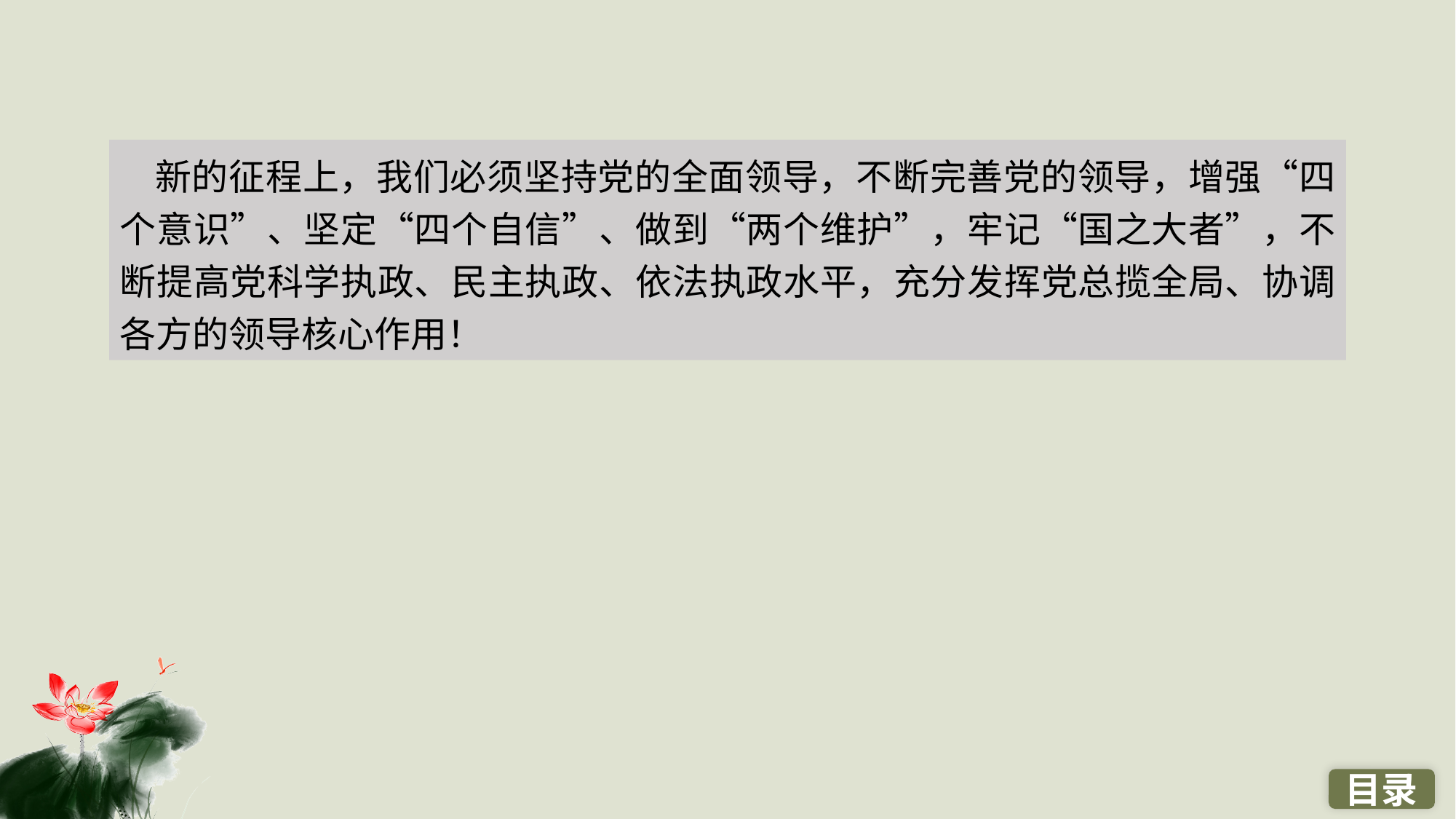

新的征程上，我们必须坚持党的全面领导，不断完善党的领导，增强“四个意识”、坚定“四个自信”、做到“两个维护”，牢记“国之大者”，不断提高党科学执政、民主执政、依法执政水平，充分发挥党总揽全局、协调各方的领导核心作用！